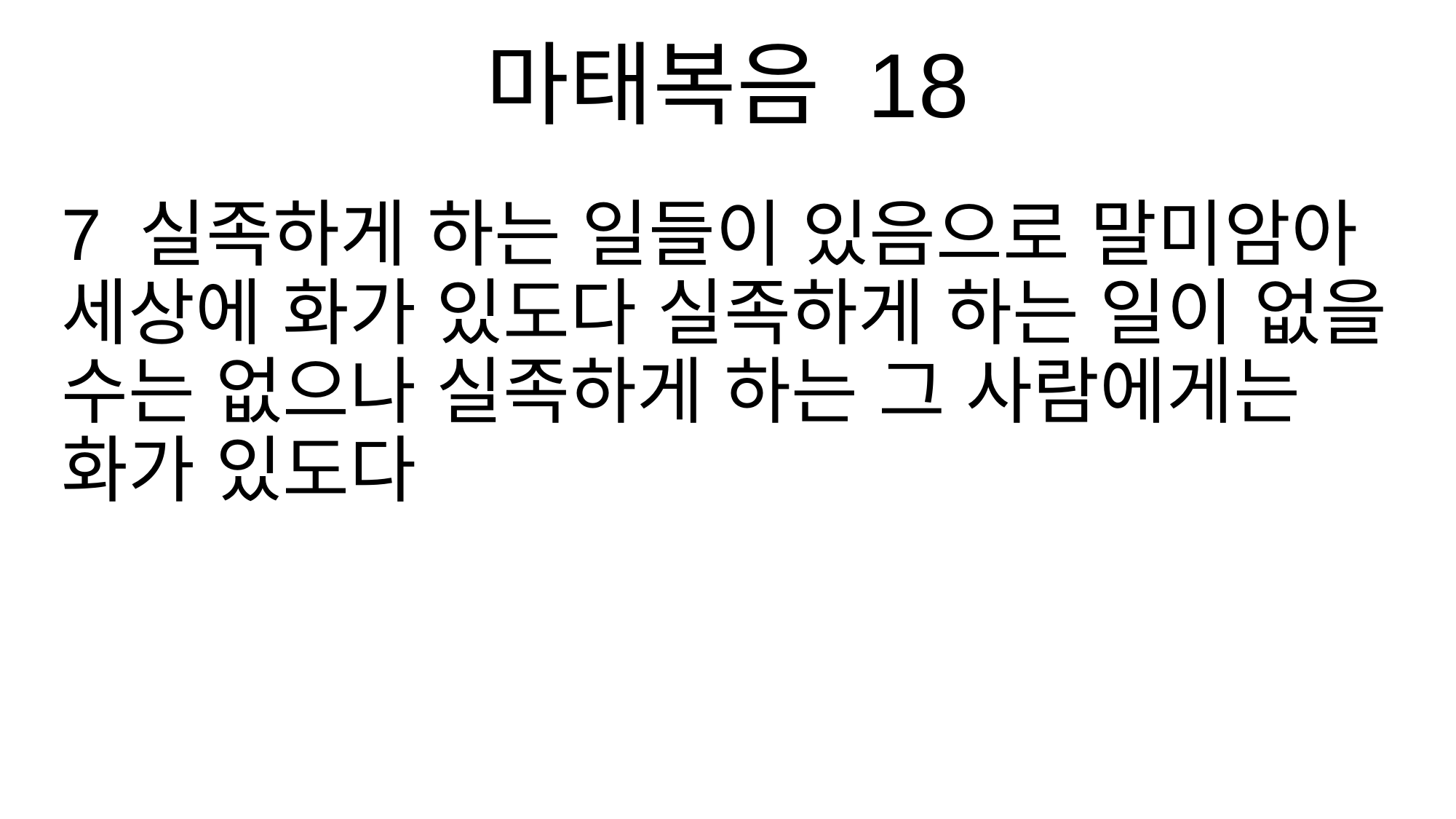

마태복음 18
7 실족하게 하는 일들이 있음으로 말미암아 세상에 화가 있도다 실족하게 하는 일이 없을 수는 없으나 실족하게 하는 그 사람에게는 화가 있도다